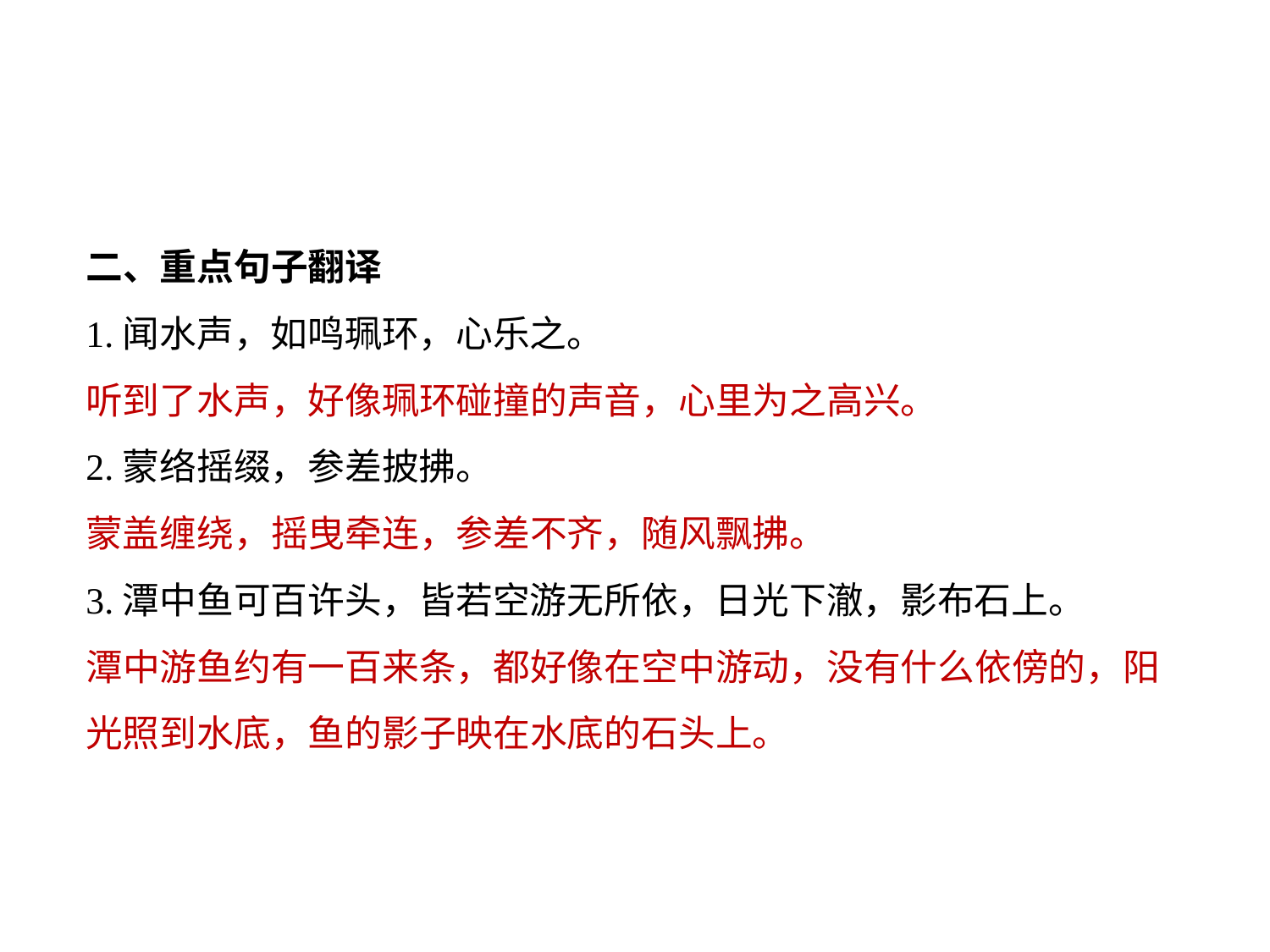

二、重点句子翻译
1.闻水声，如鸣珮环，心乐之。
听到了水声，好像珮环碰撞的声音，心里为之高兴。
2.蒙络摇缀，参差披拂。
蒙盖缠绕，摇曳牵连，参差不齐，随风飘拂。
3.潭中鱼可百许头，皆若空游无所依，日光下澈，影布石上。
潭中游鱼约有一百来条，都好像在空中游动，没有什么依傍的，阳光照到水底，鱼的影子映在水底的石头上。